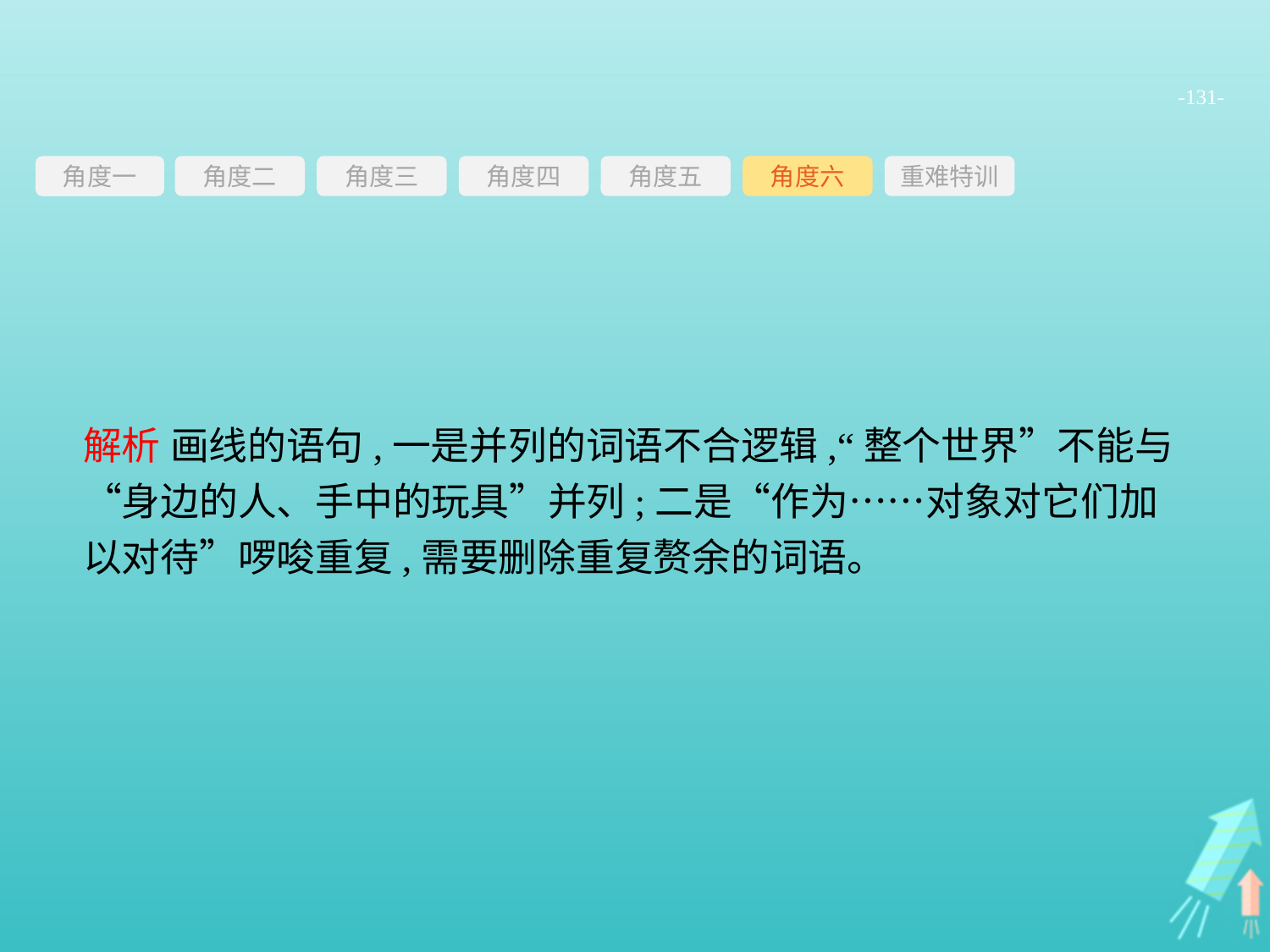

-131-
角度三
角度四
角度五
角度六
重难特训
角度二
角度一
解析 画线的语句,一是并列的词语不合逻辑,“整个世界”不能与“身边的人、手中的玩具”并列;二是“作为……对象对它们加以对待”啰唆重复,需要删除重复赘余的词语。